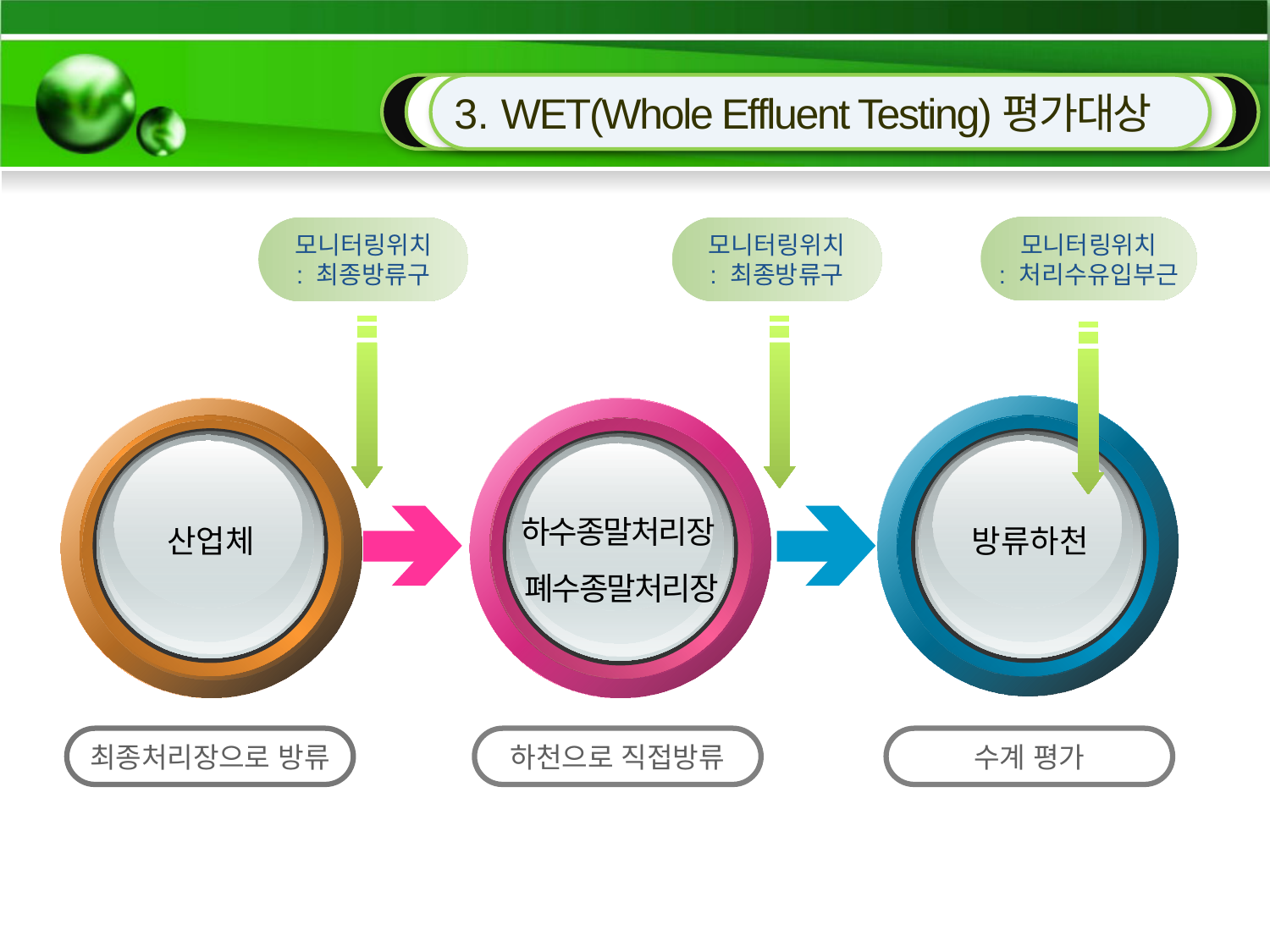

3. WET(Whole Effluent Testing)평가대상
모니터링위치
: 최종방류구
모니터링위치
: 처리수유입부근
모니터링위치
: 최종방류구

방류하천

산업체

하수종말처리장
폐수종말처리장

최종처리장으로 방류
하천으로 직접방류
수계 평가